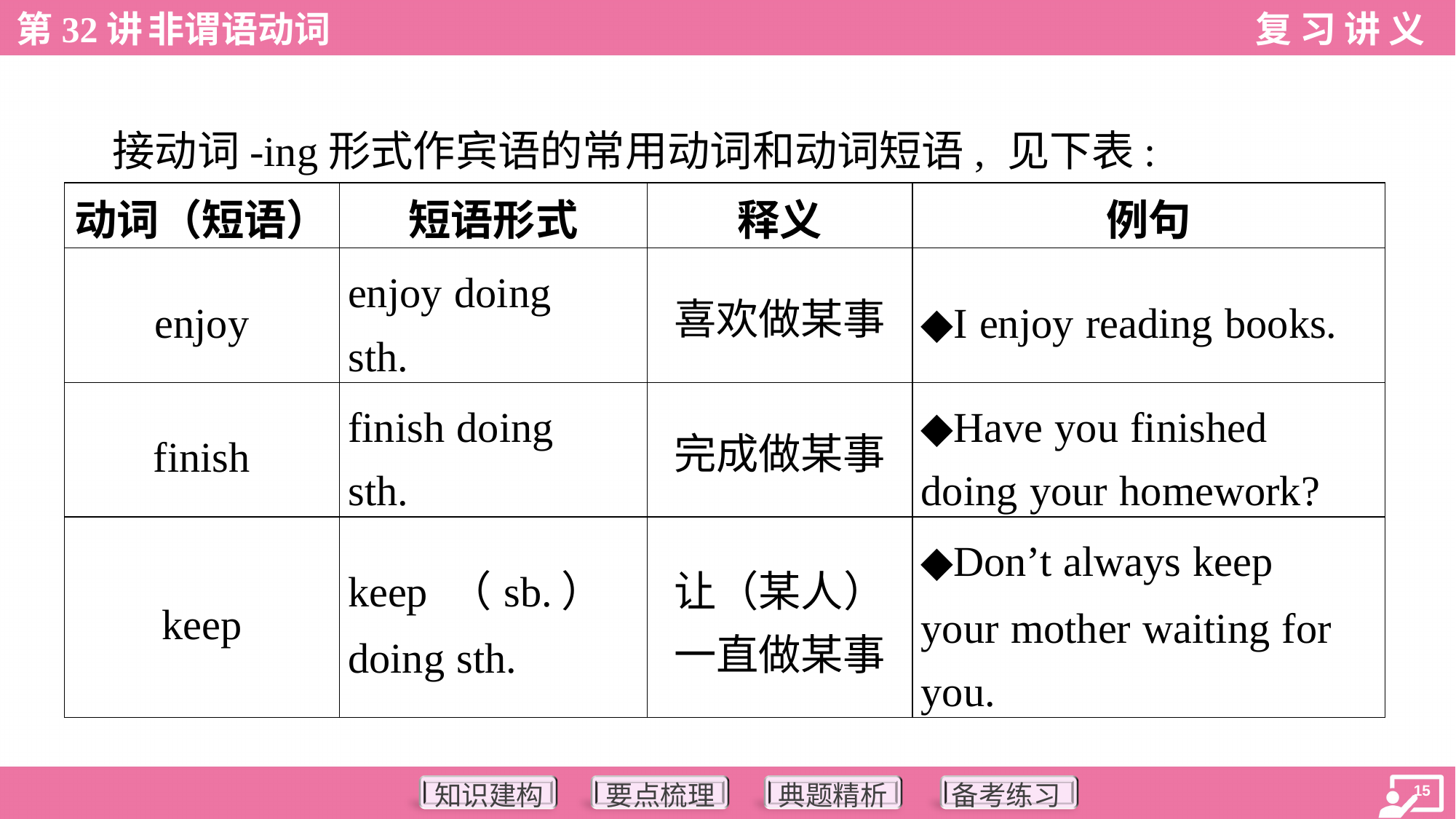

接动词-ing形式作宾语的常用动词和动词短语, 见下表:
| 动词（短语） | 短语形式 | 释义 | 例句 |
| --- | --- | --- | --- |
| enjoy | enjoy doing sth. | 喜欢做某事 | ◆I enjoy reading books. |
| finish | finish doing sth. | 完成做某事 | ◆Have you finished doing your homework? |
| keep | keep （sb.） doing sth. | 让（某人） 一直做某事 | ◆Don’t always keep your mother waiting for you. |